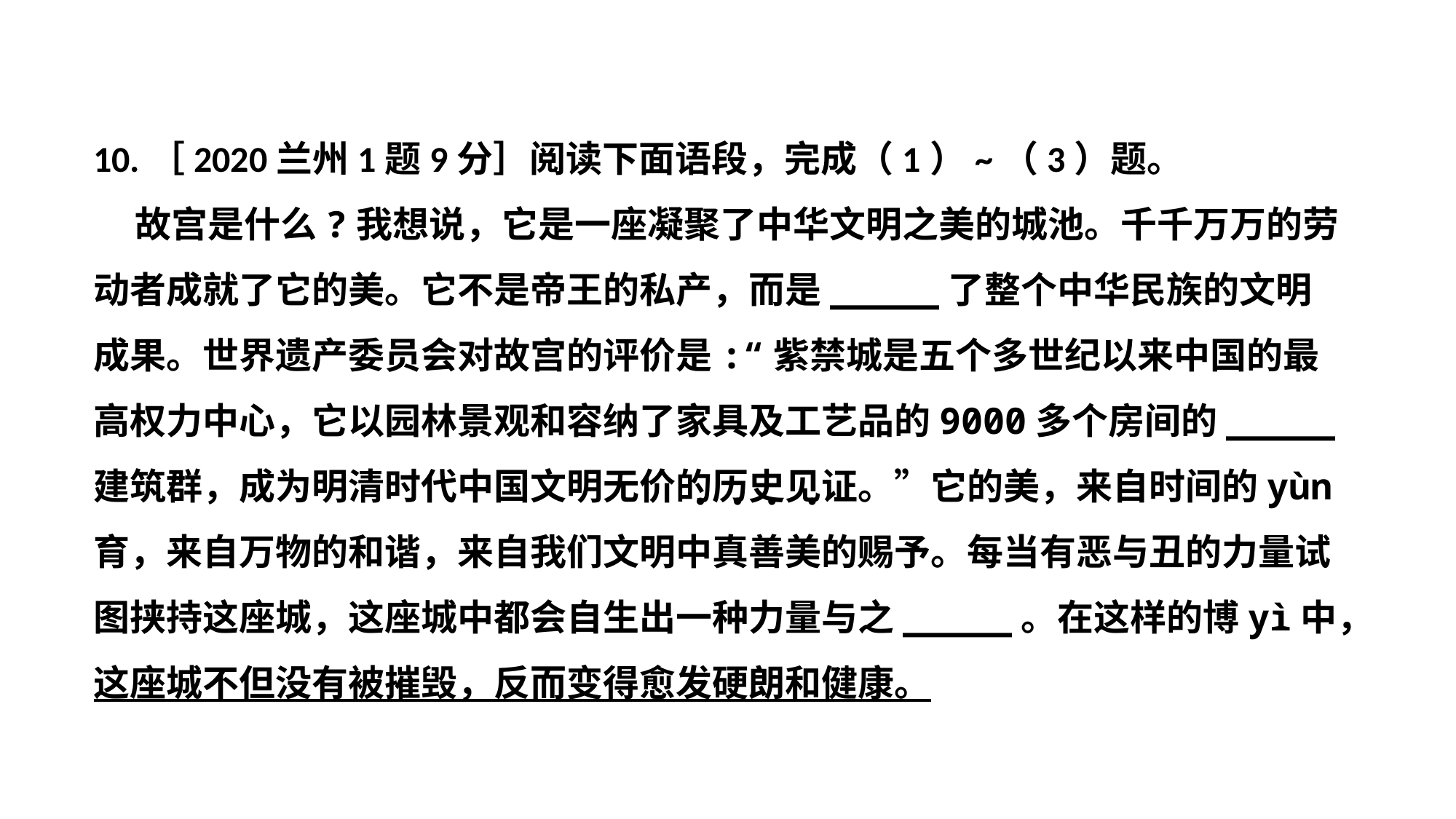

10.［2020兰州1题9分］阅读下面语段，完成（1）~（3）题。
    故宫是什么?我想说，它是一座凝聚了中华文明之美的城池。千千万万的劳动者成就了它的美。它不是帝王的私产，而是_____了整个中华民族的文明成果。世界遗产委员会对故宫的评价是:“紫禁城是五个多世纪以来中国的最高权力中心，它以园林景观和容纳了家具及工艺品的9000多个房间的_____建筑群，成为明清时代中国文明无价的历史见证。”它的美，来自时间的yùn育，来自万物的和谐，来自我们文明中真善美的赐予。每当有恶与丑的力量试图挟持这座城，这座城中都会自生出一种力量与之_____。在这样的博yì中，这座城不但没有被摧毁，反而变得愈发硬朗和健康。
•
•
•
•